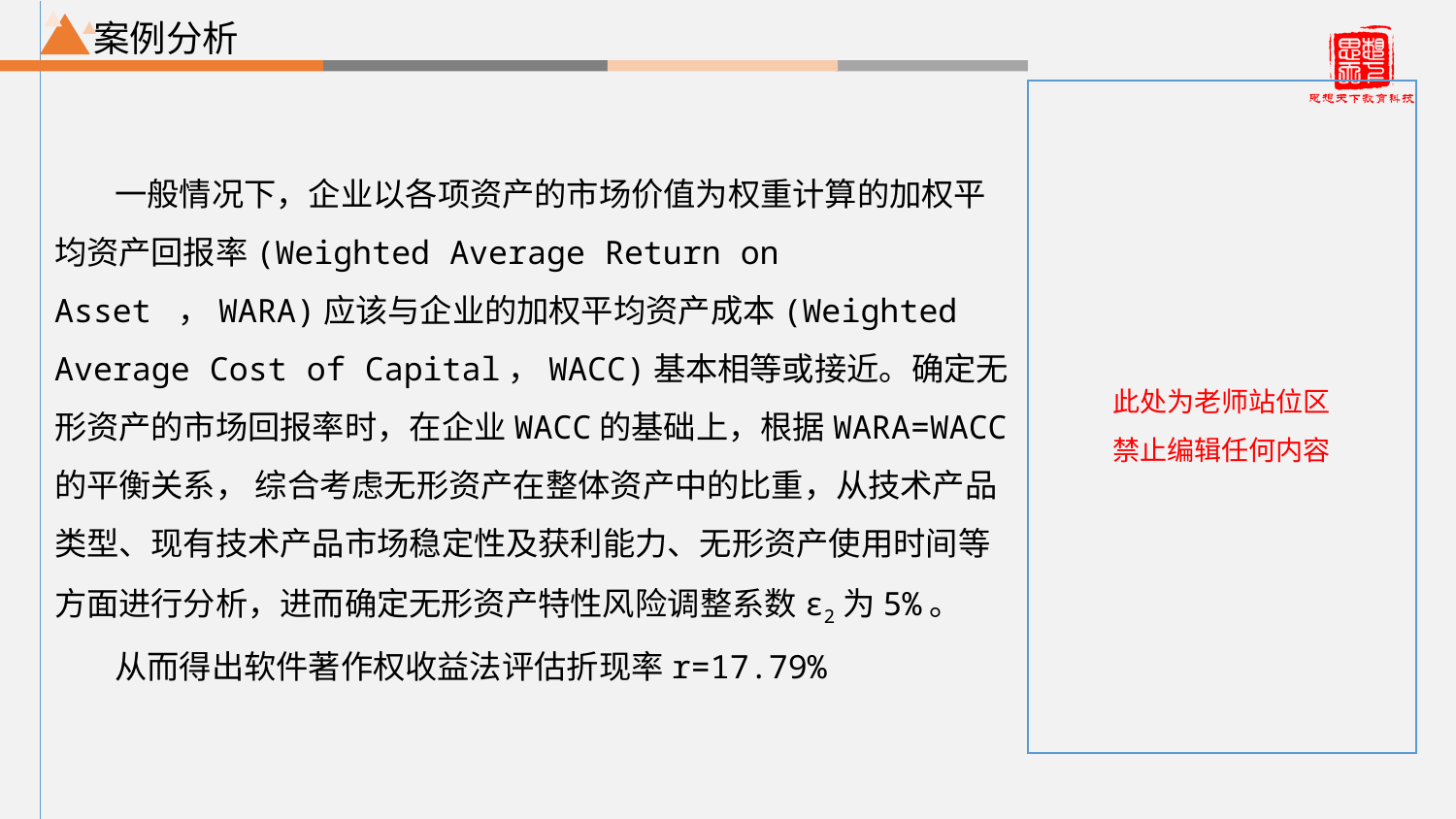

案例分析
一般情况下，企业以各项资产的市场价值为权重计算的加权平均资产回报率(Weighted Average Return on Asset ，WARA)应该与企业的加权平均资产成本(Weighted Average Cost of Capital，WACC)基本相等或接近。确定无形资产的市场回报率时，在企业WACC的基础上，根据WARA=WACC的平衡关系， 综合考虑无形资产在整体资产中的比重，从技术产品类型、现有技术产品市场稳定性及获利能力、无形资产使用时间等方面进行分析，进而确定无形资产特性风险调整系数ε2为5%。
从而得出软件著作权收益法评估折现率r=17.79%

59